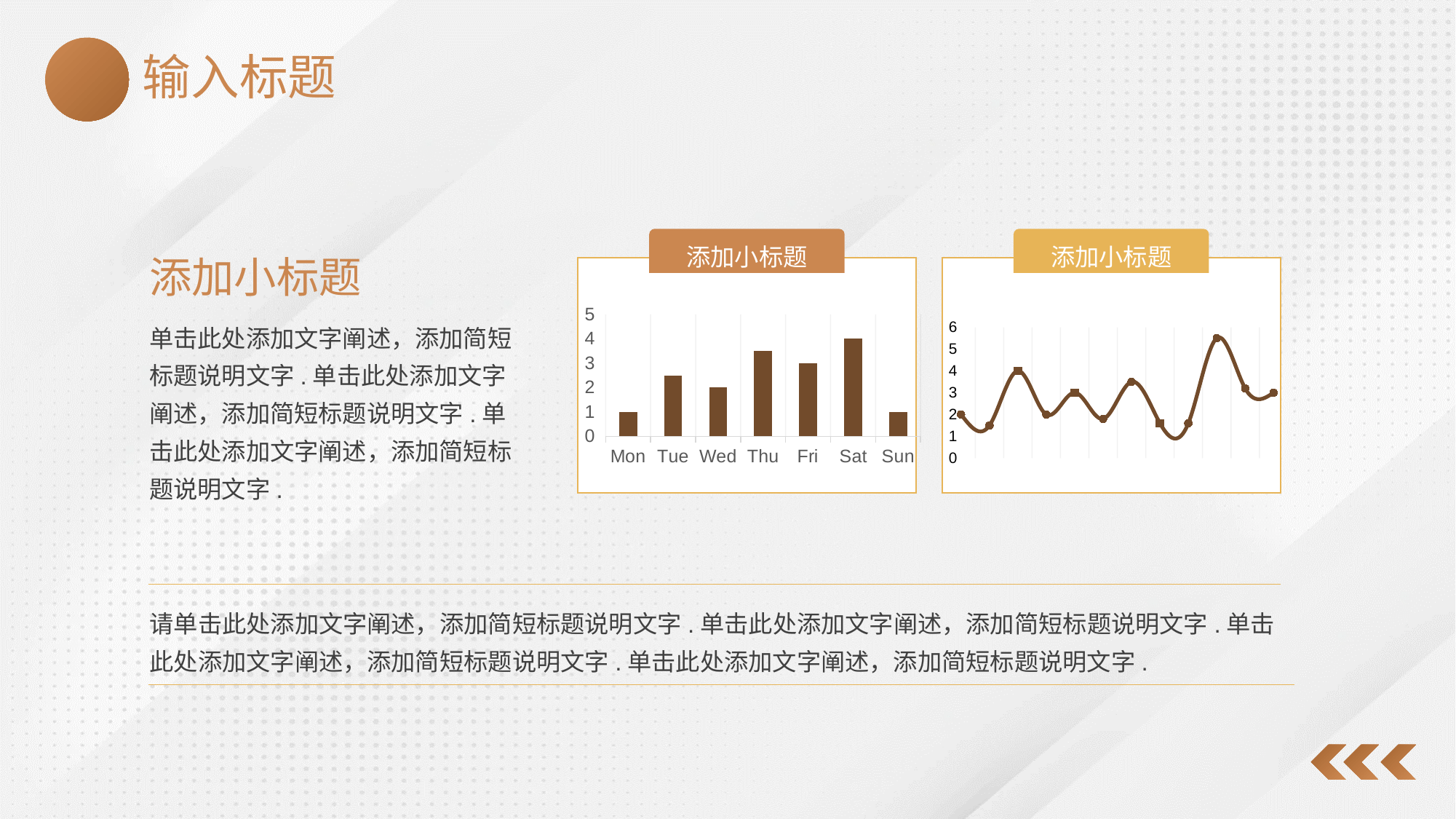

输入标题
添加小标题

添加小标题

添加小标题

### Chart

| Category | Text here |
|---|---|
| Mon | 1.0 |
| Tue | 2.5 |
| Wed | 2.0 |
| Thu | 3.5 |
| Fri | 3.0 |
| Sat | 4.0 |
| Sun | 1.0 |
单击此处添加文字阐述，添加简短标题说明文字.单击此处添加文字阐述，添加简短标题说明文字.单击此处添加文字阐述，添加简短标题说明文字.

### Chart

| Category | 系列 2 |
|---|---|
| NO.1 | 2.0 |
| NO.2 | 1.5 |
| NO.3 | 4.0 |
| NO.4 | 2.0 |
| NO.5 | 3.0 |
| NO.6 | 1.8 |
| NO.7 | 3.5 |
| NO.8 | 1.6 |
| NO.9 | 1.6 |
| NO.10 | 5.5 |
| NO.11 | 3.2 |
| NO.12 | 3.0 |
请单击此处添加文字阐述，添加简短标题说明文字.单击此处添加文字阐述，添加简短标题说明文字.单击此处添加文字阐述，添加简短标题说明文字.单击此处添加文字阐述，添加简短标题说明文字.